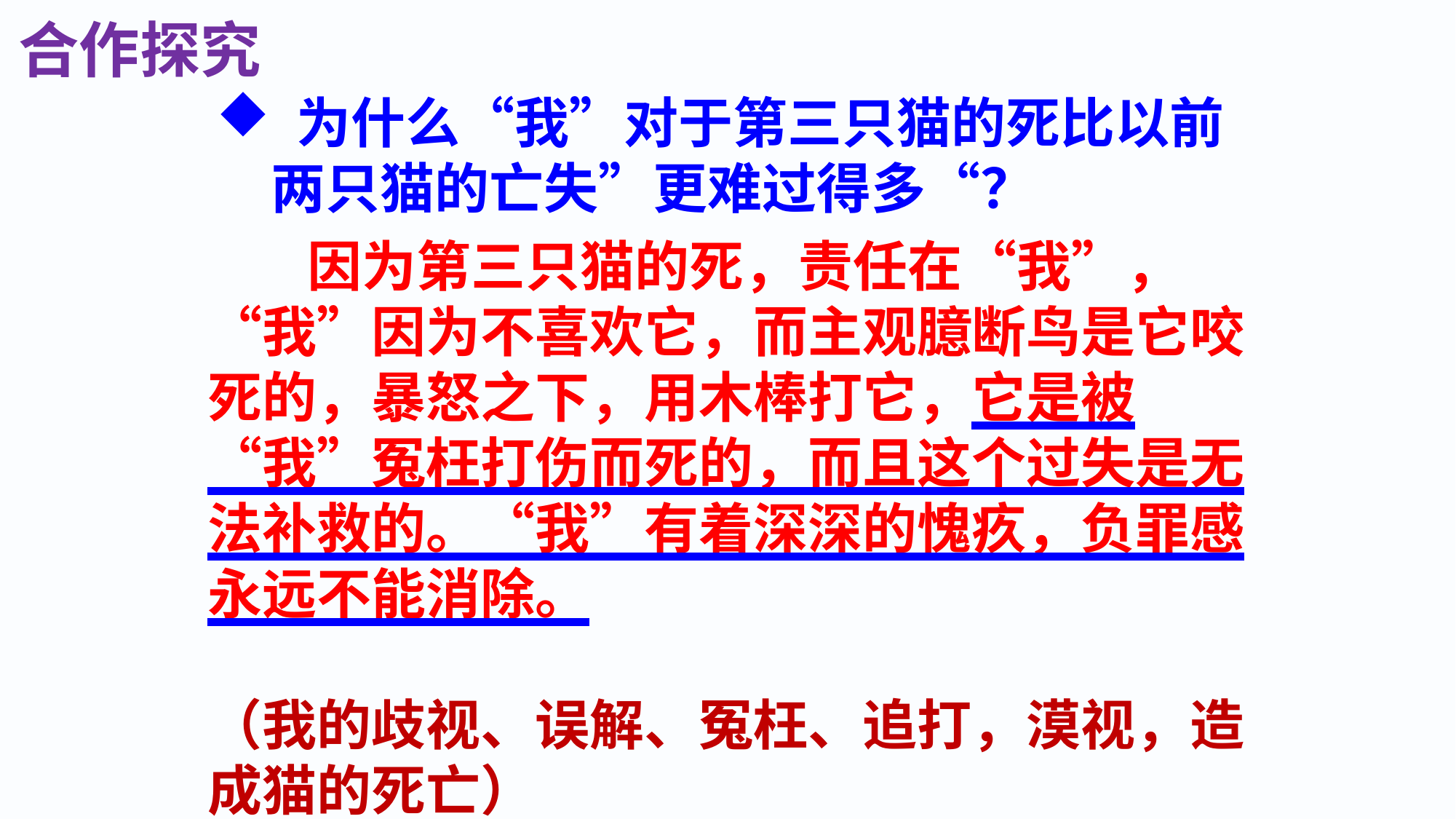

合作探究
 为什么“我”对于第三只猫的死比以前两只猫的亡失”更难过得多“？
       因为第三只猫的死，责任在“我”，“我”因为不喜欢它，而主观臆断鸟是它咬死的，暴怒之下，用木棒打它，它是被“我”冤枉打伤而死的，而且这个过失是无法补救的。“我”有着深深的愧疚，负罪感永远不能消除。

（我的歧视、误解、冤枉、追打，漠视，造成猫的死亡）